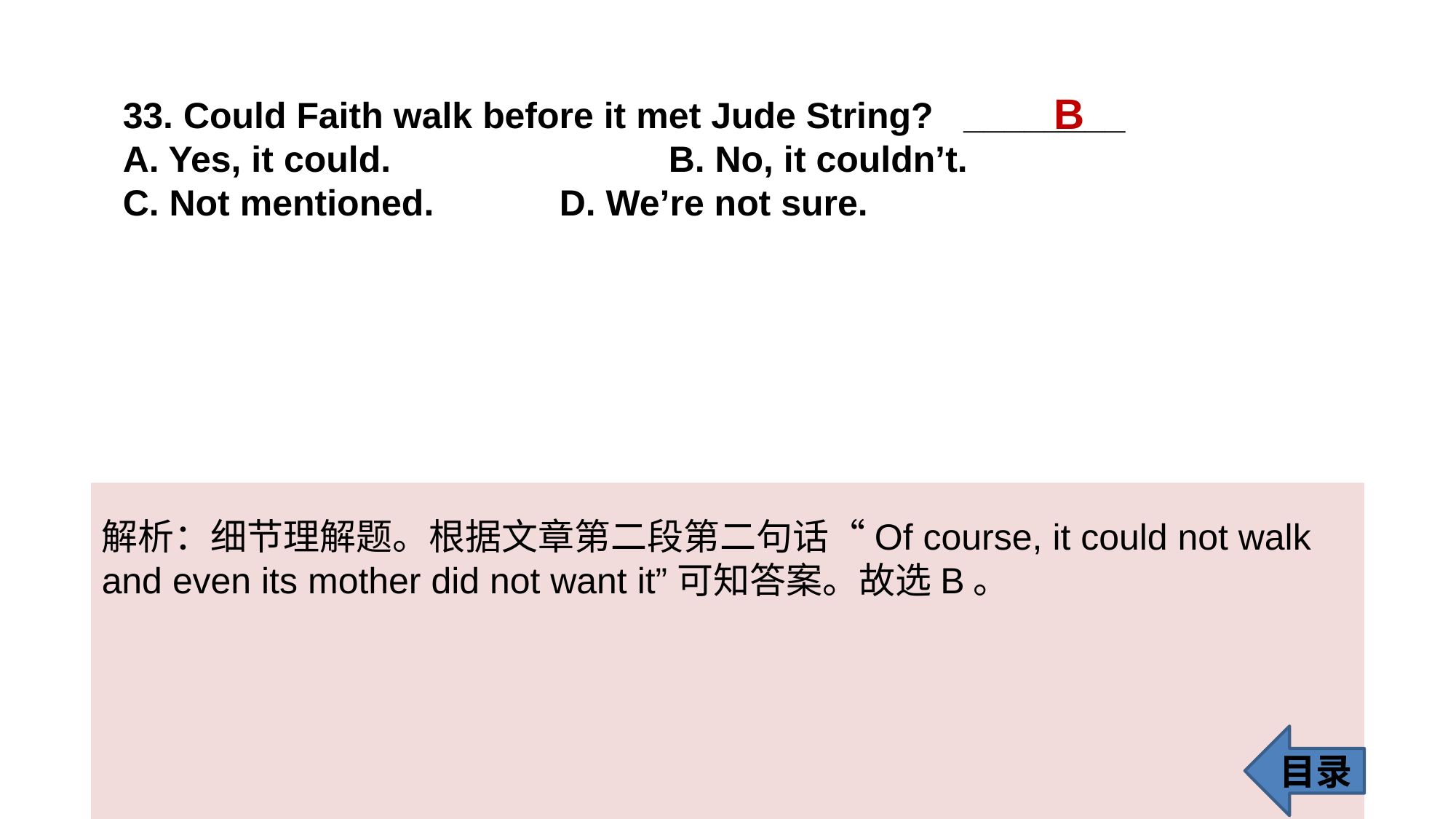

B
33. Could Faith walk before it met Jude String?   ________
A. Yes, it could. 			B. No, it couldn’t.
C. Not mentioned. 		D. We’re not sure.

解析：细节理解题。根据文章第二段第二句话“Of course, it could not walk and even its mother did not want it”可知答案。故选B。
目录
34